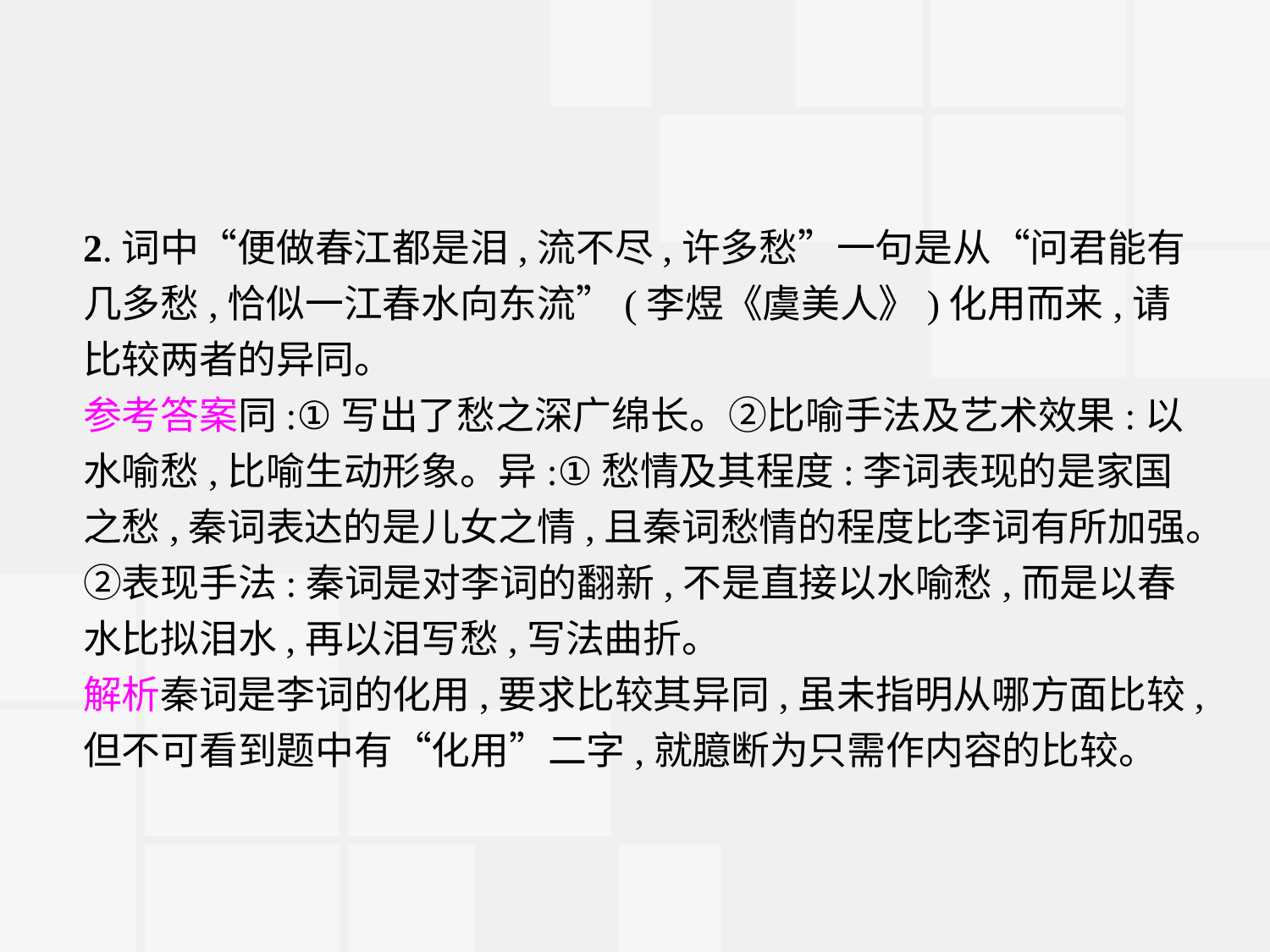

2.词中“便做春江都是泪,流不尽,许多愁”一句是从“问君能有几多愁,恰似一江春水向东流”(李煜《虞美人》)化用而来,请比较两者的异同。
参考答案同:①写出了愁之深广绵长。②比喻手法及艺术效果:以水喻愁,比喻生动形象。异:①愁情及其程度:李词表现的是家国之愁,秦词表达的是儿女之情,且秦词愁情的程度比李词有所加强。②表现手法:秦词是对李词的翻新,不是直接以水喻愁,而是以春水比拟泪水,再以泪写愁,写法曲折。
解析秦词是李词的化用,要求比较其异同,虽未指明从哪方面比较,但不可看到题中有“化用”二字,就臆断为只需作内容的比较。